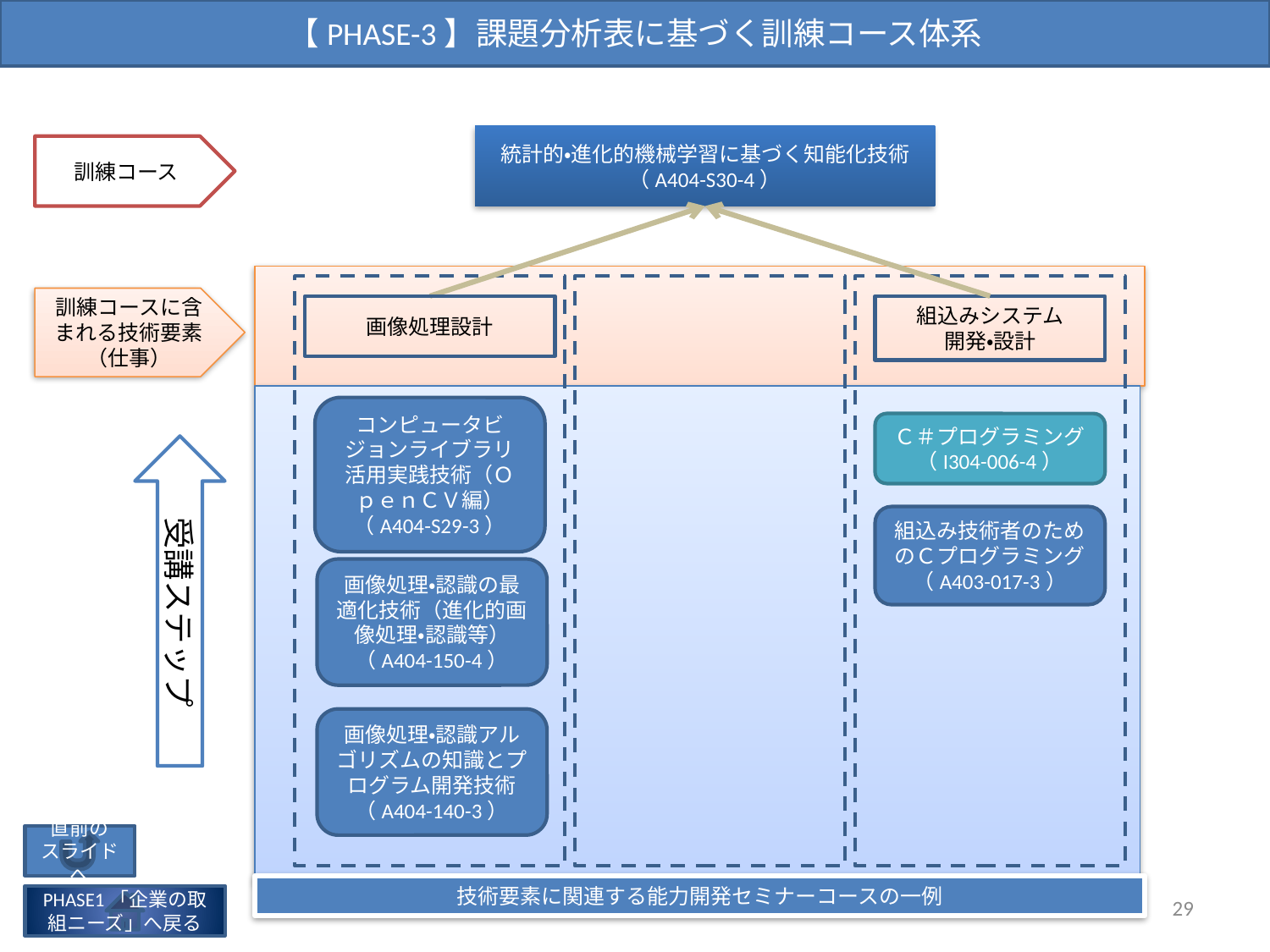

【PHASE-3】課題分析表に基づく訓練コース体系
統計的・進化的機械学習に基づく知能化技術
（A404-S30-4）
訓練コース

訓練コースに含まれる技術要素
（仕事）
画像処理設計
組込みシステム
開発・設計

コンピュータビジョンライブラリ活用実践技術（ＯｐｅｎＣＶ編）
（A404-S29-3）
Ｃ＃プログラミング（I304-006-4）
受講ステップ
組込み技術者のためのＣプログラミング（A403-017-3）
画像処理・認識の最適化技術（進化的画像処理・認識等）（A404-150-4）
画像処理・認識アルゴリズムの知識とプログラム開発技術（A404-140-3）
直前の
スライドへ
技術要素に関連する能力開発セミナーコースの一例
29
PHASE1「企業の取組ニーズ」へ戻る